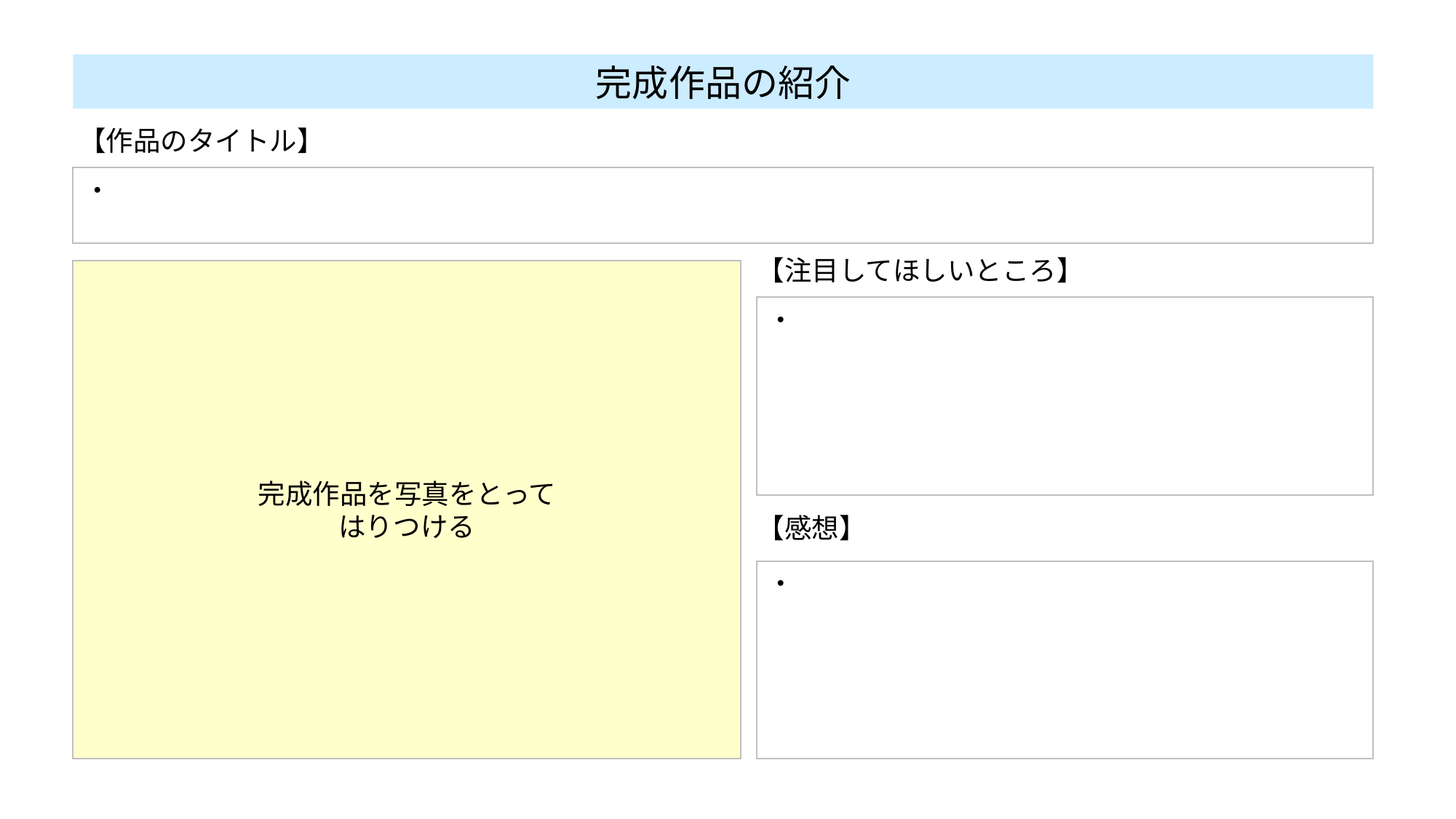

完成作品の紹介
【作品のタイトル】
・
【注目してほしいところ】
完成作品を写真をとって
はりつける
・
【感想】
・